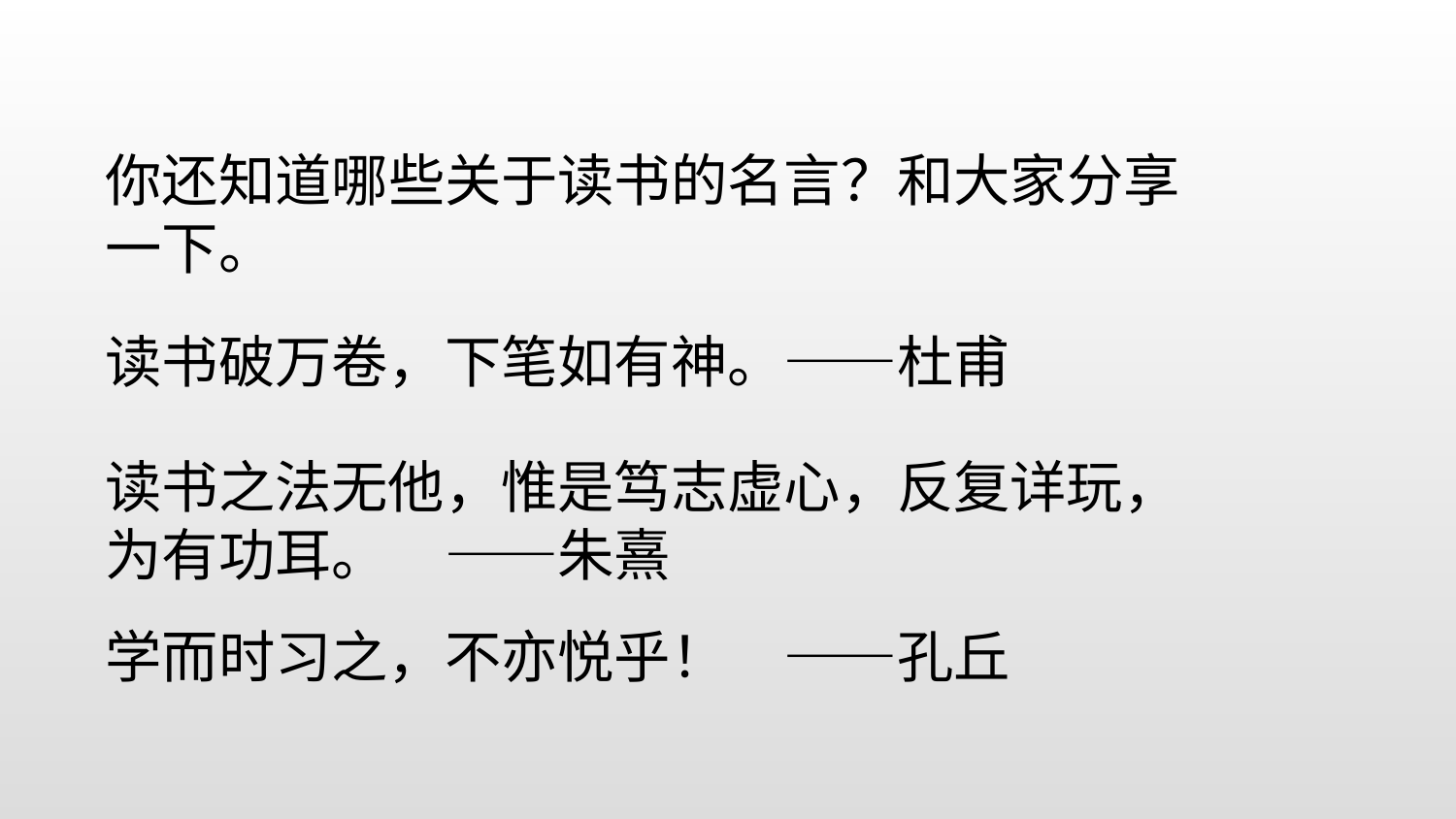

你还知道哪些关于读书的名言？和大家分享一下。
读书破万卷，下笔如有神。——杜甫
读书之法无他，惟是笃志虚心，反复详玩，为有功耳。　——朱熹
学而时习之，不亦悦乎！　——孔丘